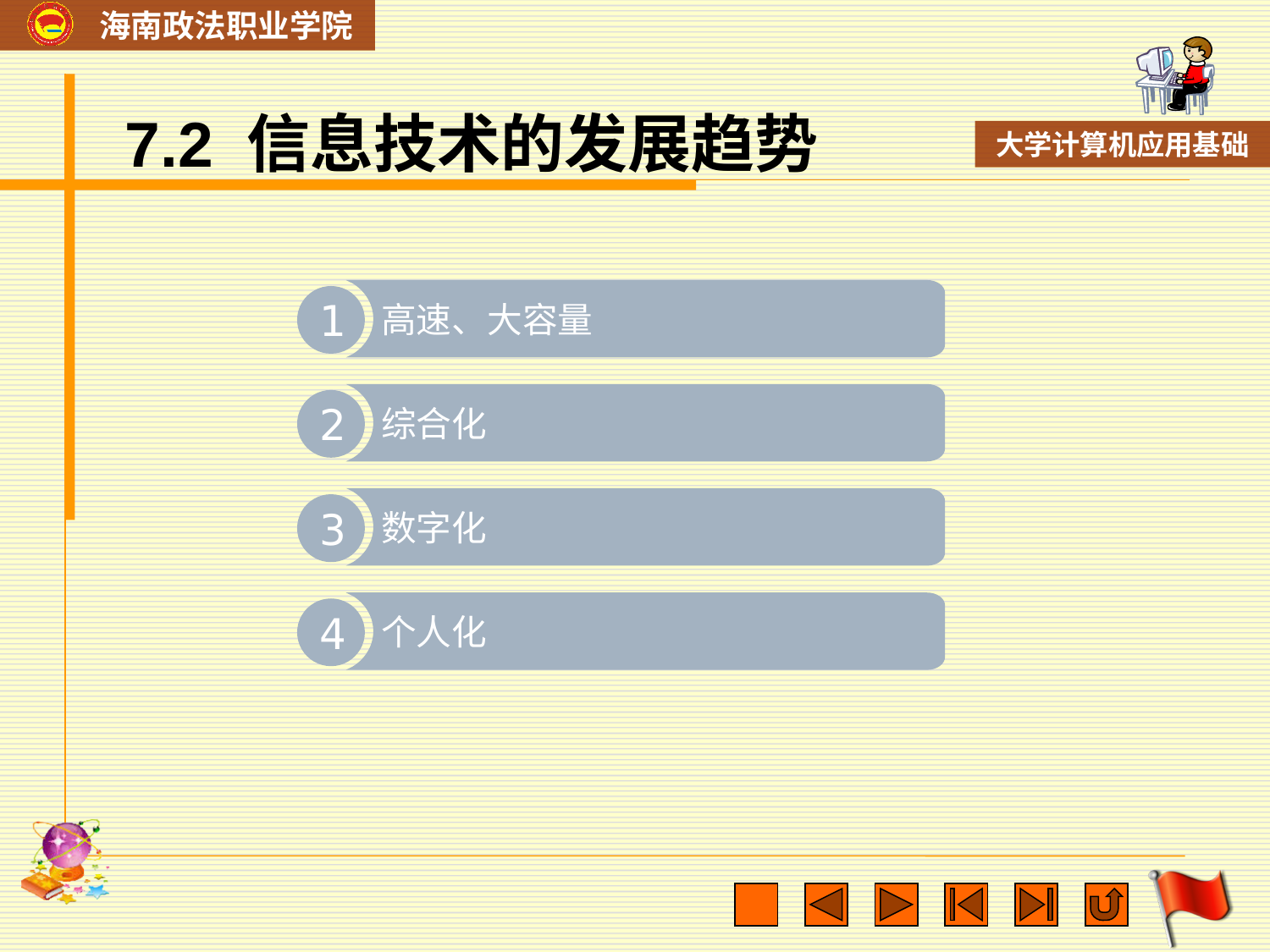

# 7.2 信息技术的发展趋势
高速、大容量
1
综合化
2
数字化
3
个人化
4